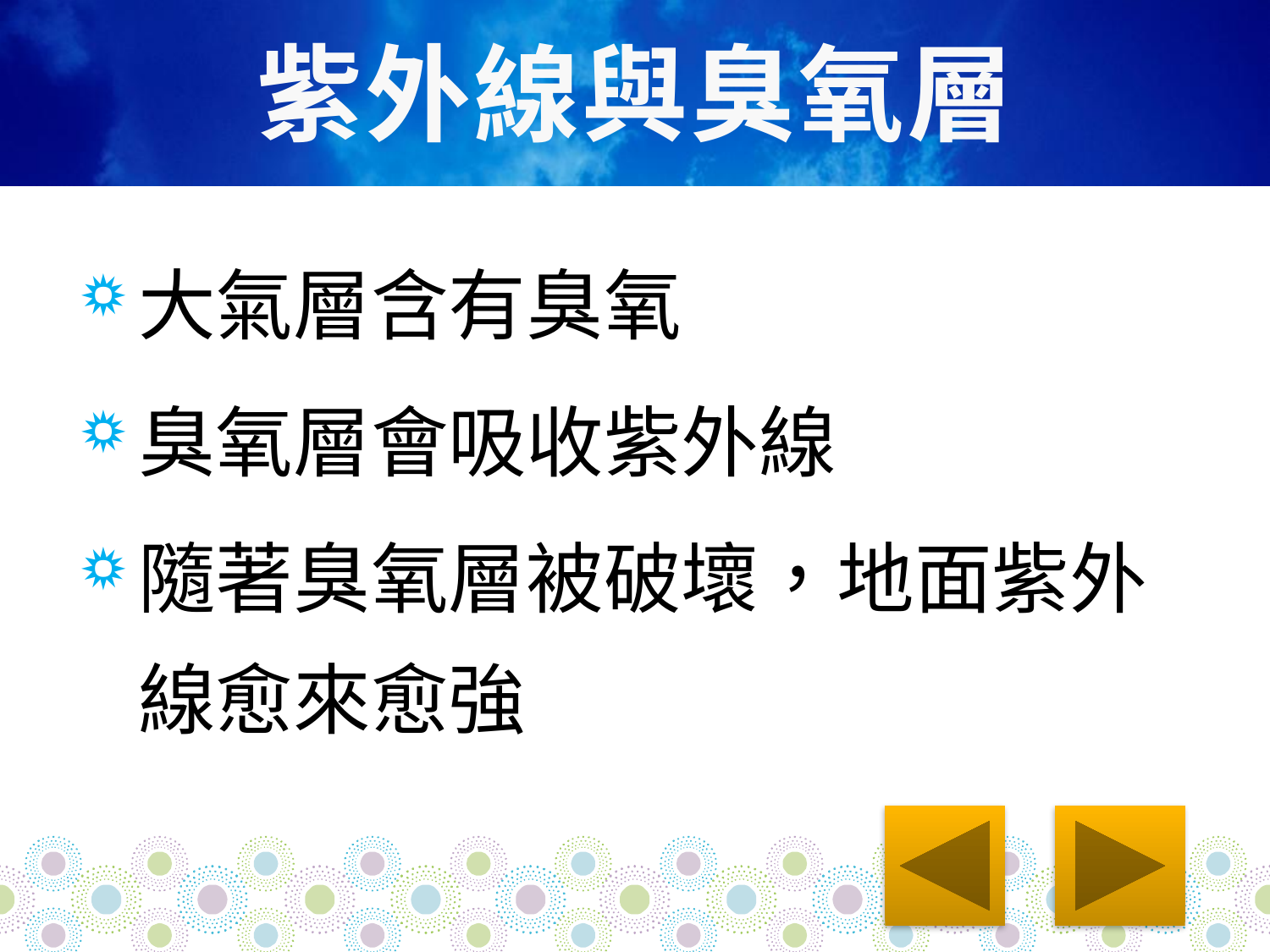

# 紫外線與臭氧層
大氣層含有臭氧
臭氧層會吸收紫外線
隨著臭氧層被破壞，地面紫外線愈來愈強